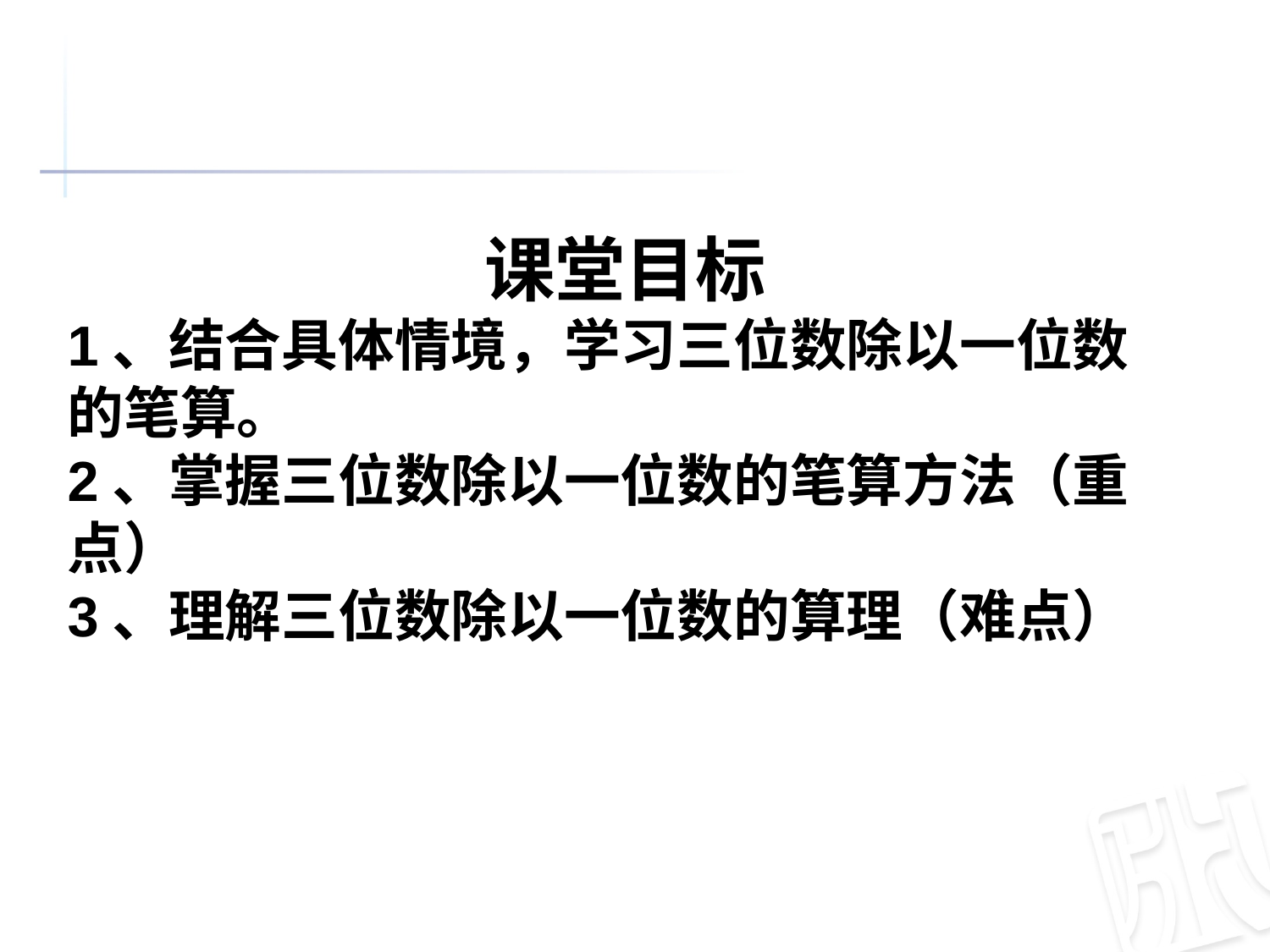

课堂目标
1、结合具体情境，学习三位数除以一位数的笔算。
2、掌握三位数除以一位数的笔算方法（重点）
3、理解三位数除以一位数的算理（难点）